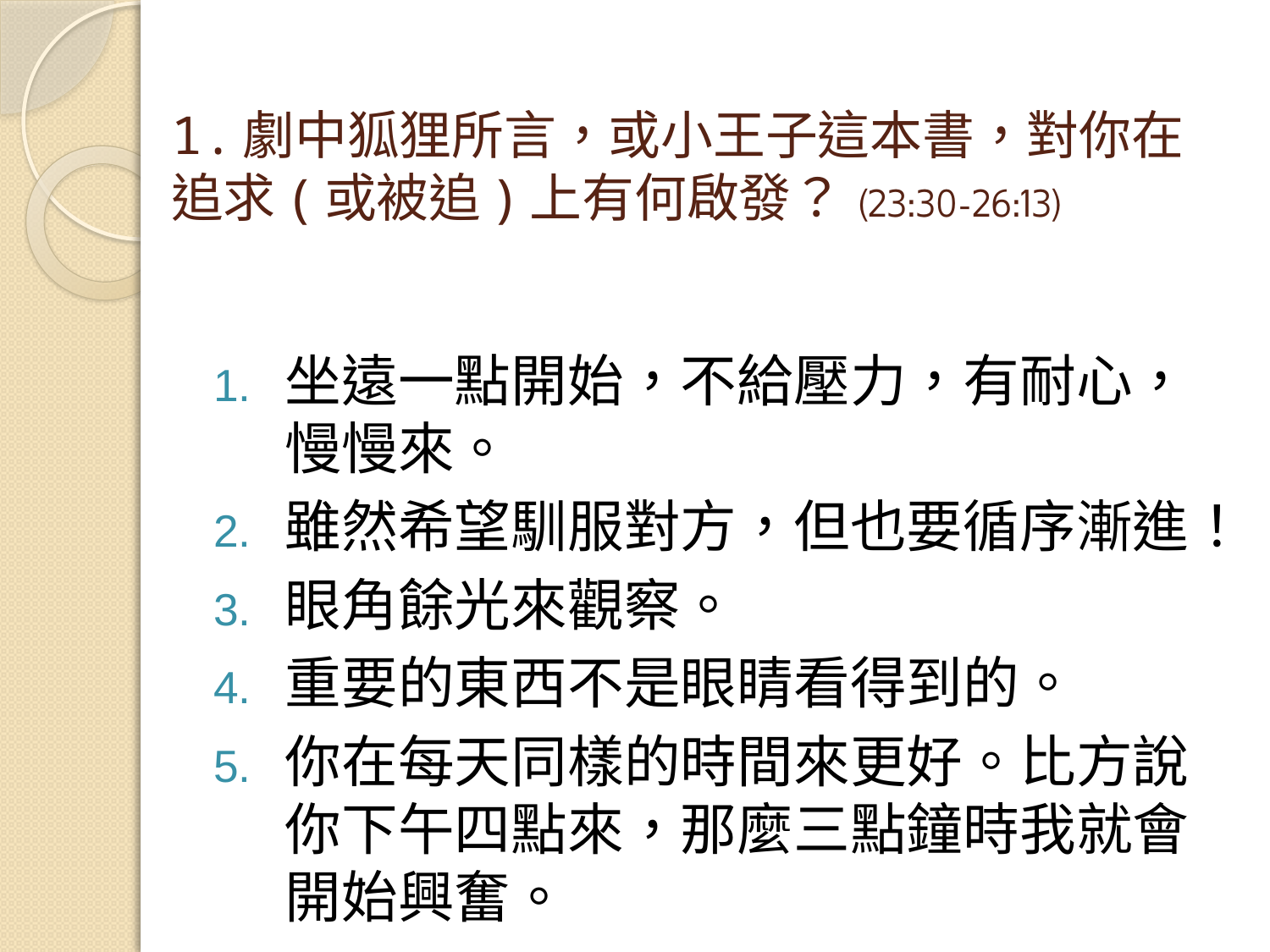

# 1.劇中狐狸所言，或小王子這本書，對你在追求(或被追)上有何啟發？ (23:30-26:13)
坐遠一點開始，不給壓力，有耐心，慢慢來。
雖然希望馴服對方，但也要循序漸進！
眼角餘光來觀察。
重要的東西不是眼睛看得到的。
你在每天同樣的時間來更好。比方說你下午四點來，那麼三點鐘時我就會開始興奮。